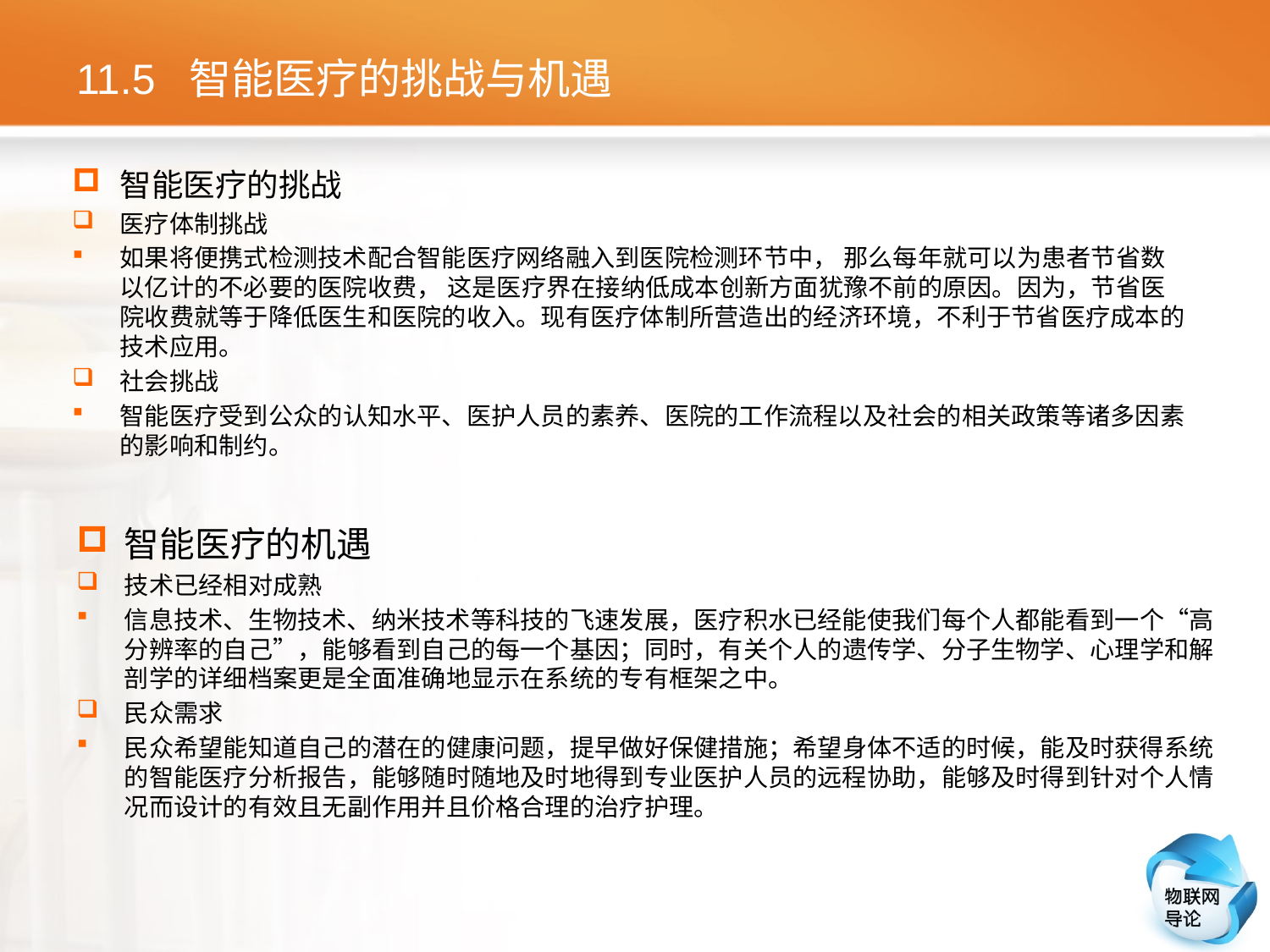

# 11.5  智能医疗的挑战与机遇
智能医疗的挑战
医疗体制挑战
如果将便携式检测技术配合智能医疗网络融入到医院检测环节中， 那么每年就可以为患者节省数以亿计的不必要的医院收费， 这是医疗界在接纳低成本创新方面犹豫不前的原因。因为，节省医院收费就等于降低医生和医院的收入。现有医疗体制所营造出的经济环境，不利于节省医疗成本的技术应用。
社会挑战
智能医疗受到公众的认知水平、医护人员的素养、医院的工作流程以及社会的相关政策等诸多因素的影响和制约。

智能医疗的机遇
技术已经相对成熟
信息技术、生物技术、纳米技术等科技的飞速发展，医疗积水已经能使我们每个人都能看到一个“高分辨率的自己”，能够看到自己的每一个基因；同时，有关个人的遗传学、分子生物学、心理学和解剖学的详细档案更是全面准确地显示在系统的专有框架之中。
民众需求
民众希望能知道自己的潜在的健康问题，提早做好保健措施；希望身体不适的时候，能及时获得系统的智能医疗分析报告，能够随时随地及时地得到专业医护人员的远程协助，能够及时得到针对个人情况而设计的有效且无副作用并且价格合理的治疗护理。